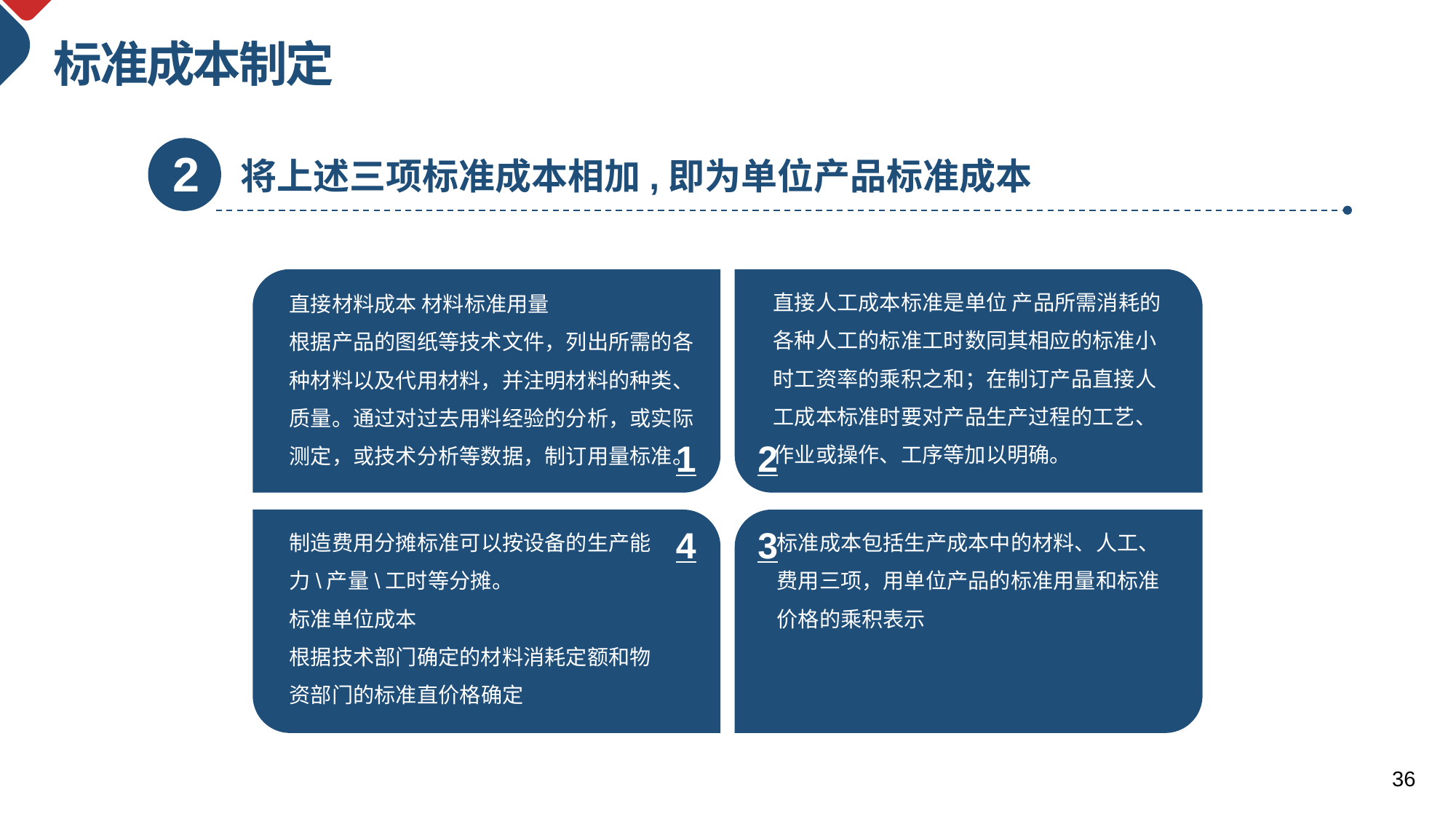

标准成本制定

2
将上述三项标准成本相加,即为单位产品标准成本

直接人工成本标准是单位 产品所需消耗的各种人工的标准工时数同其相应的标准小时工资率的乘积之和；在制订产品直接人工成本标准时要对产品生产过程的工艺、作业或操作、工序等加以明确。
直接材料成本 材料标准用量
根据产品的图纸等技术文件，列出所需的各种材料以及代用材料，并注明材料的种类、质量。通过对过去用料经验的分析，或实际测定，或技术分析等数据，制订用量标准。
1
2

制造费用分摊标准可以按设备的生产能力\产量\工时等分摊。
标准单位成本
根据技术部门确定的材料消耗定额和物资部门的标准直价格确定

标准成本包括生产成本中的材料、人工、费用三项，用单位产品的标准用量和标准价格的乘积表示
4
3